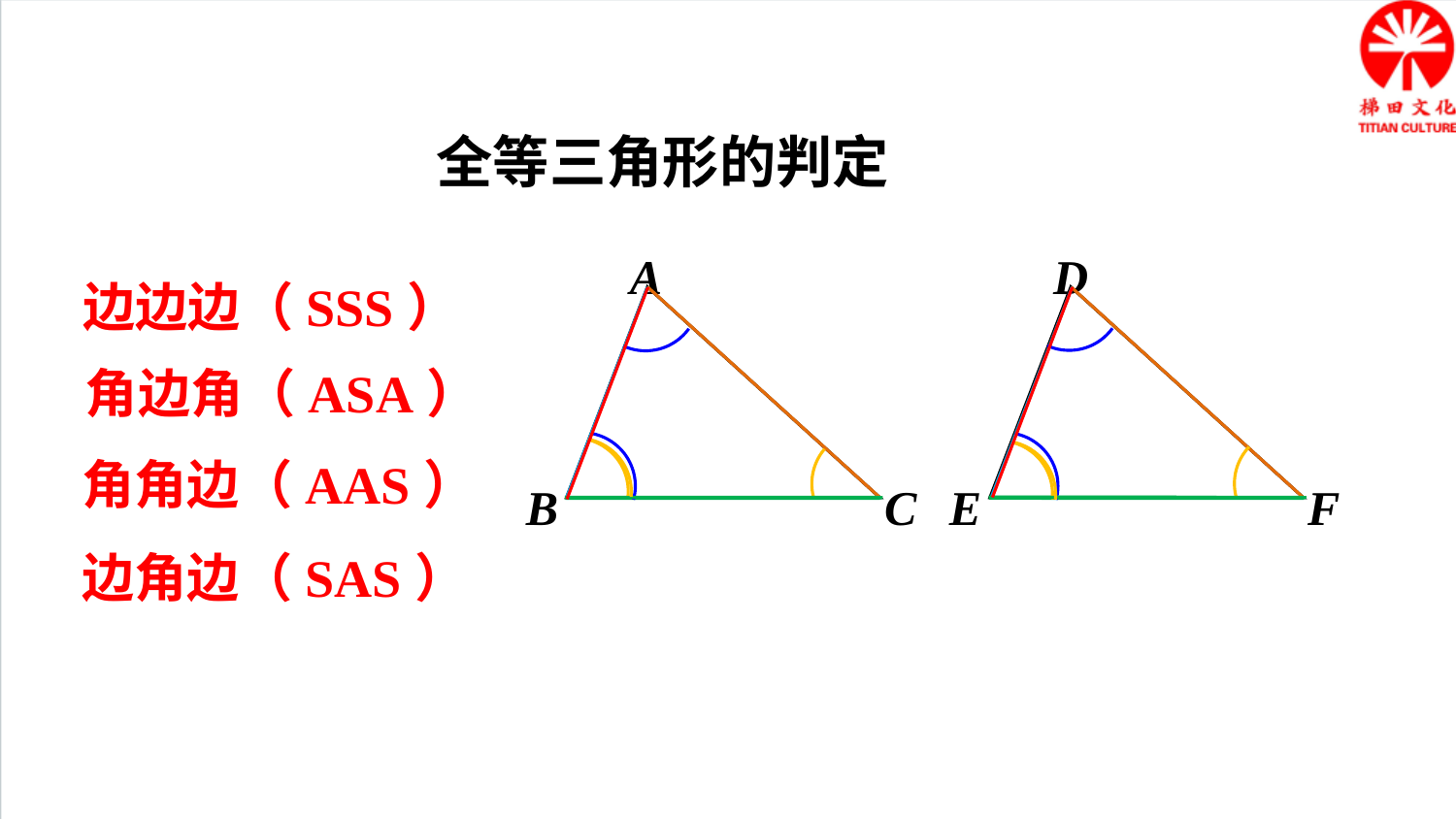

全等三角形的判定
A

B
C
D

E
F

边边边（SSS）

角边角（ASA）

角角边（AAS）
边角边（SAS）